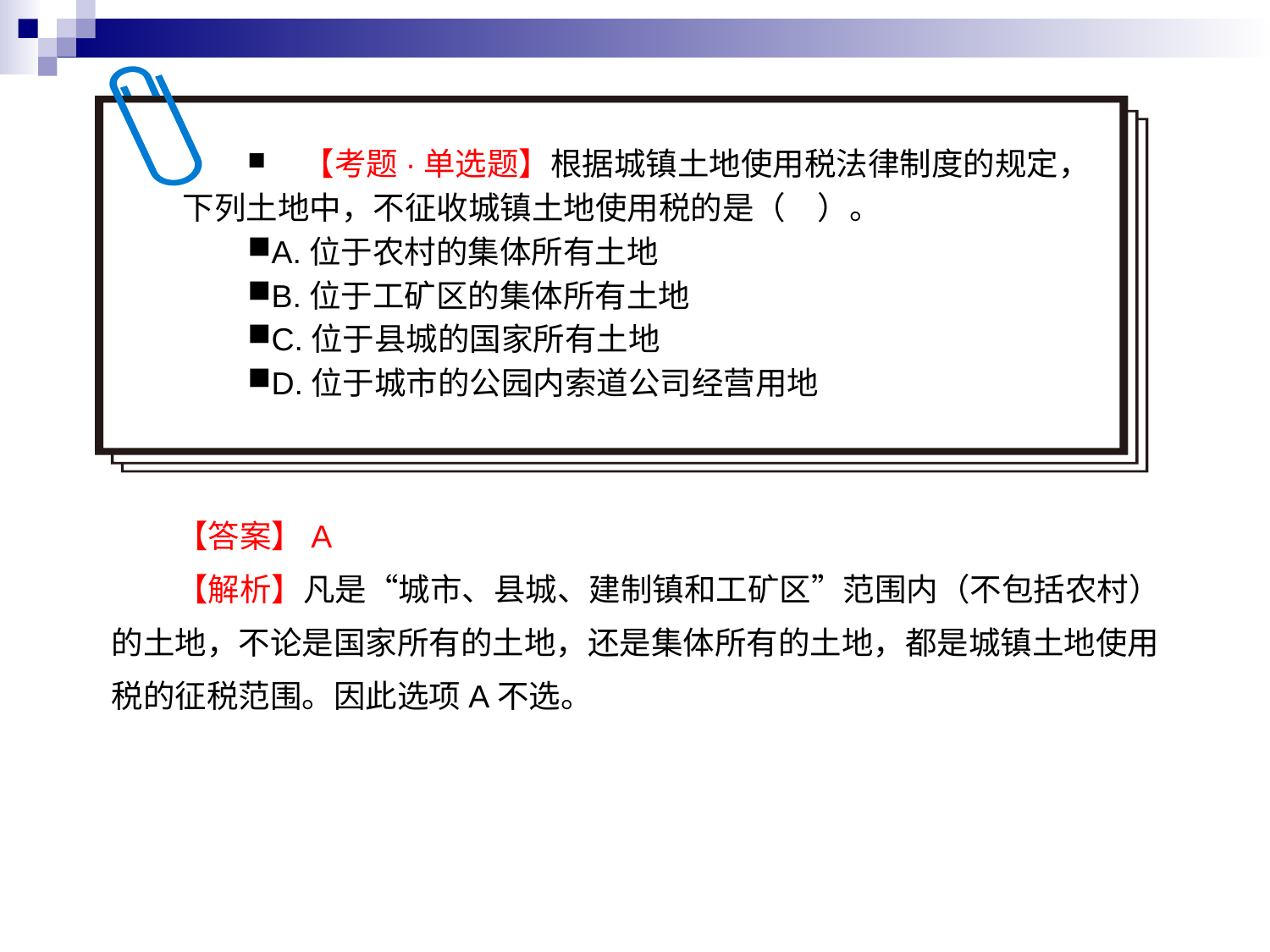

【考题·单选题】根据城镇土地使用税法律制度的规定，下列土地中，不征收城镇土地使用税的是（　）。
A.位于农村的集体所有土地
B.位于工矿区的集体所有土地
C.位于县城的国家所有土地
D.位于城市的公园内索道公司经营用地
【答案】A
【解析】凡是“城市、县城、建制镇和工矿区”范围内（不包括农村）的土地，不论是国家所有的土地，还是集体所有的土地，都是城镇土地使用税的征税范围。因此选项A不选。